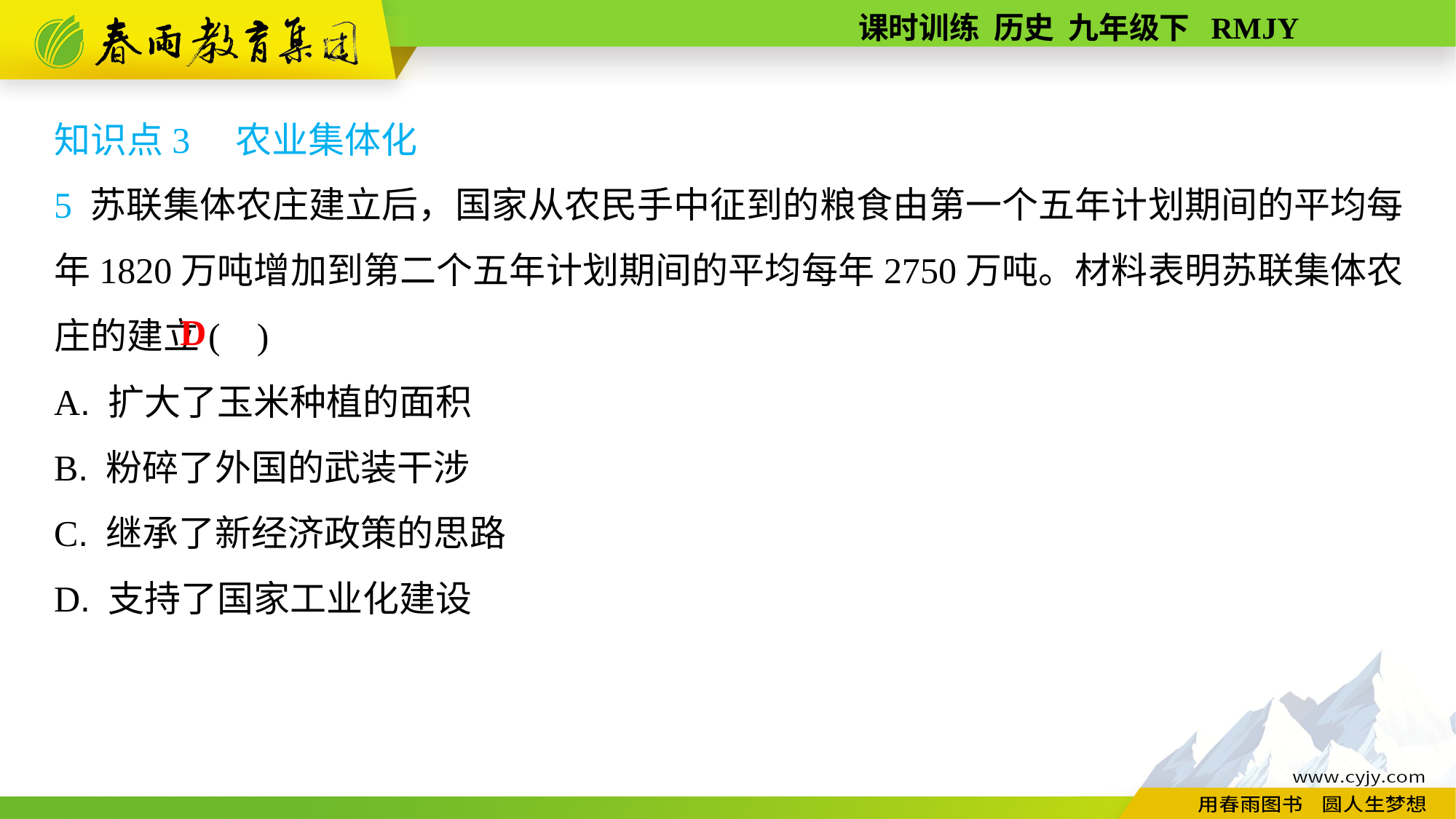

知识点3　农业集体化
5 苏联集体农庄建立后，国家从农民手中征到的粮食由第一个五年计划期间的平均每年1820万吨增加到第二个五年计划期间的平均每年2750万吨。材料表明苏联集体农庄的建立(    )
A. 扩大了玉米种植的面积
B. 粉碎了外国的武装干涉
C. 继承了新经济政策的思路
D. 支持了国家工业化建设
D